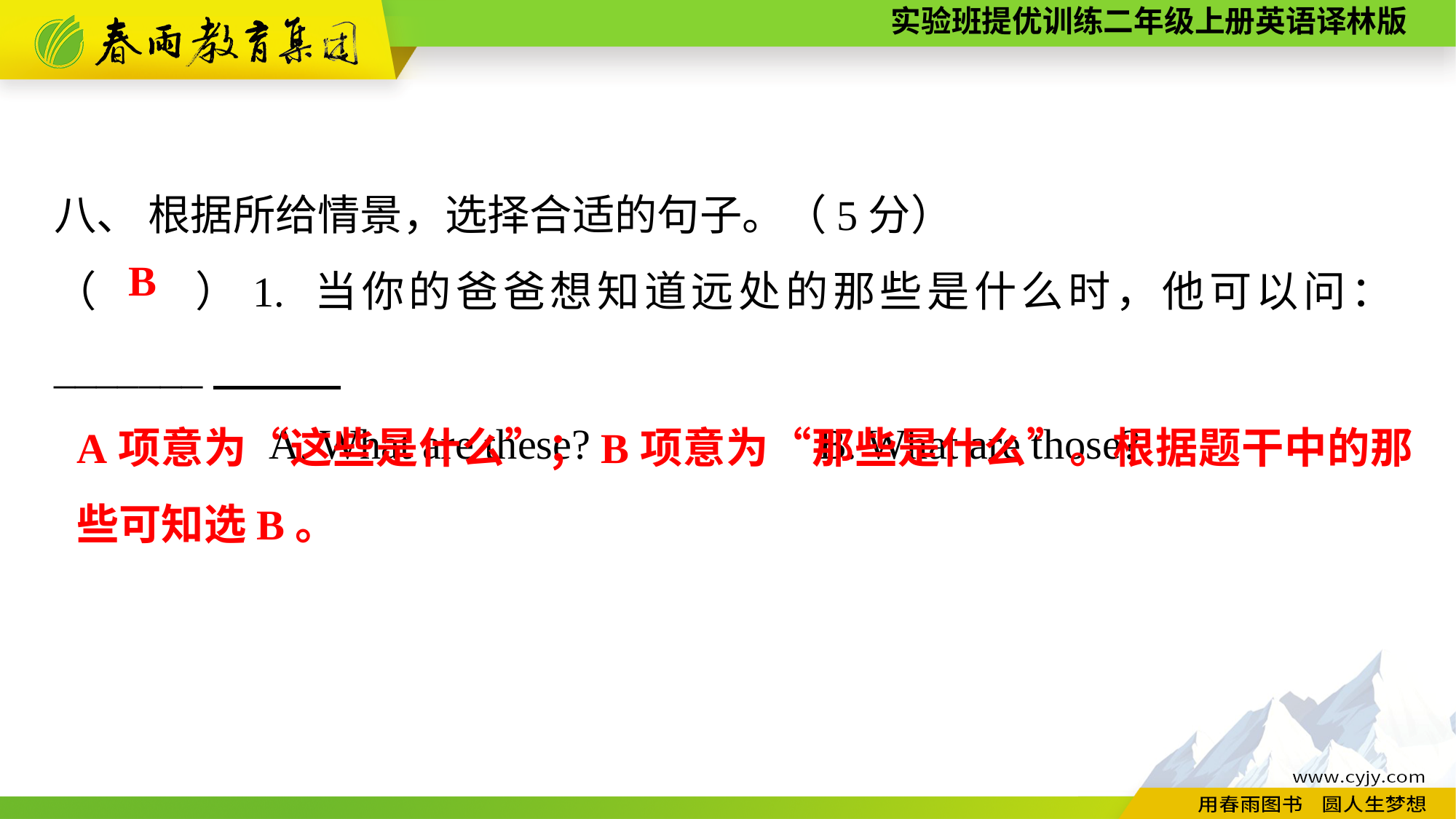

八、 根据所给情景，选择合适的句子。（5分）
（　　）1. 当你的爸爸想知道远处的那些是什么时，他可以问：_______
A. What are these?　　　	B. What are those?
B
A项意为“这些是什么”；B项意为“那些是什么”。根据题干中的那些可知选B。